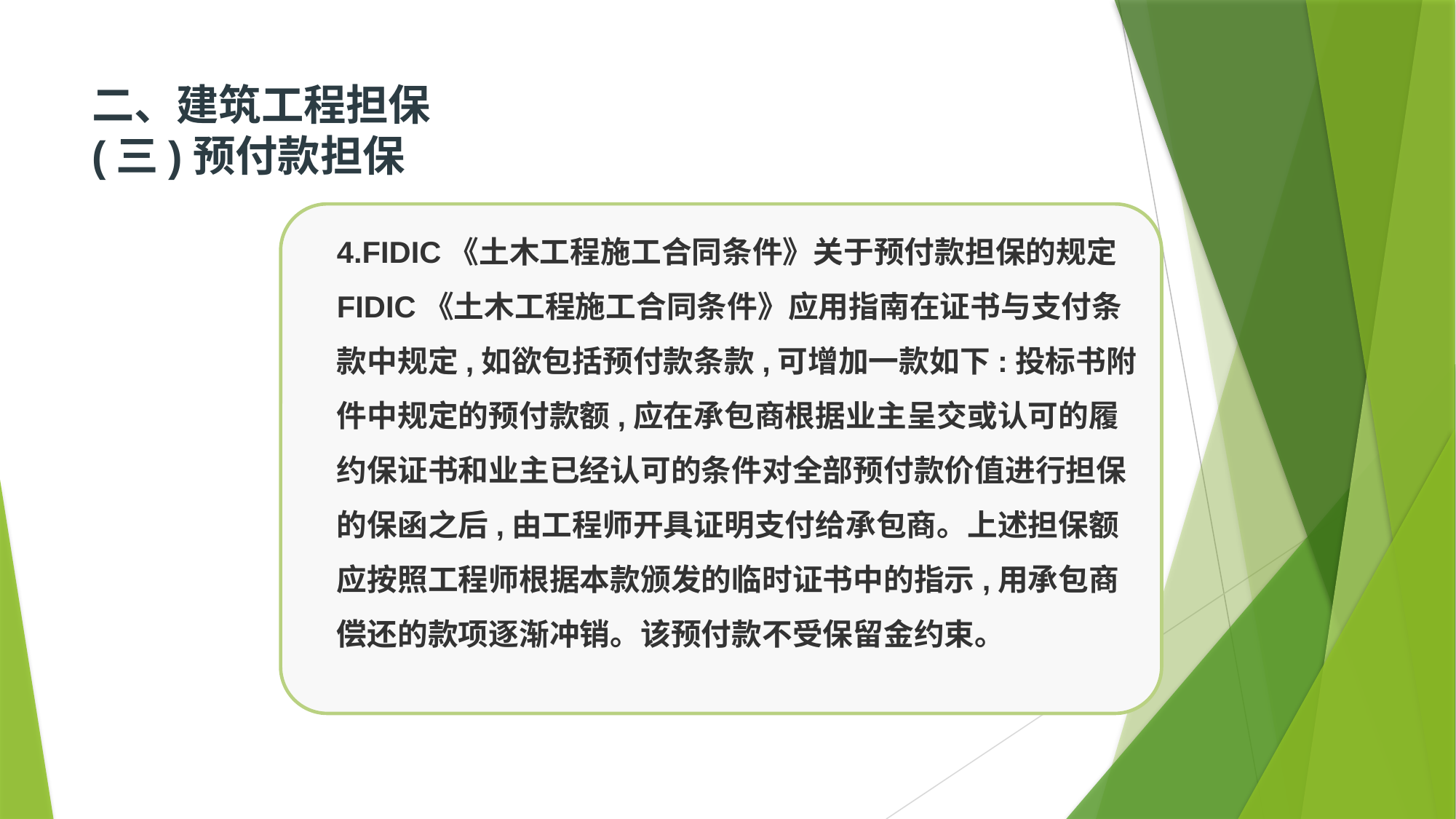

# 二、建筑工程担保 (三)预付款担保

4.FIDIC《土木工程施工合同条件》关于预付款担保的规定
FIDIC《土木工程施工合同条件》应用指南在证书与支付条款中规定,如欲包括预付款条款,可增加一款如下:投标书附件中规定的预付款额,应在承包商根据业主呈交或认可的履约保证书和业主已经认可的条件对全部预付款价值进行担保的保函之后,由工程师开具证明支付给承包商。上述担保额应按照工程师根据本款颁发的临时证书中的指示,用承包商偿还的款项逐渐冲销。该预付款不受保留金约束。